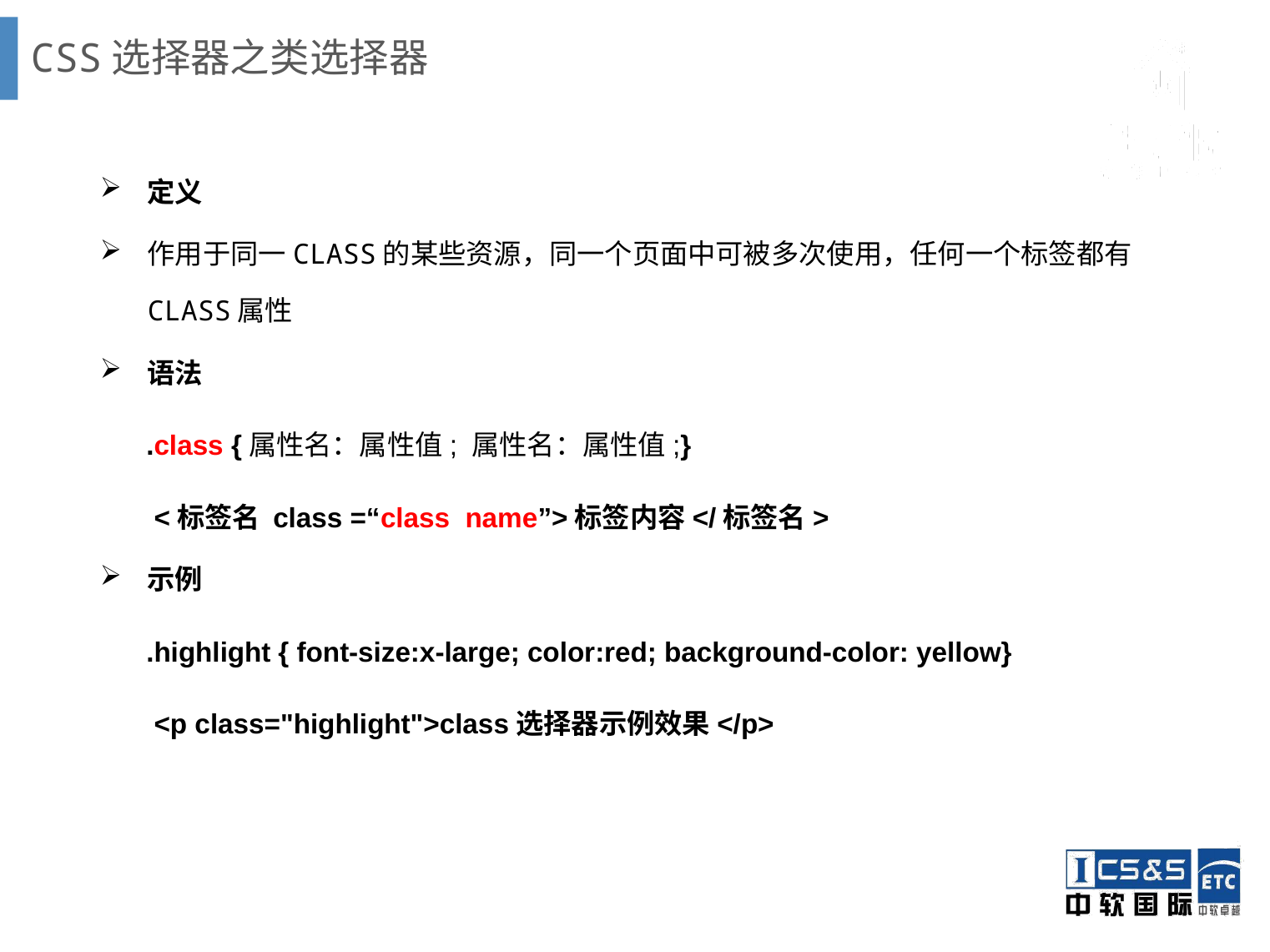

# CSS选择器之类选择器
定义
作用于同一CLASS的某些资源，同一个页面中可被多次使用，任何一个标签都有CLASS属性
语法
      .class {属性名：属性值; 属性名：属性值;}
       <标签名 class =“class  name”>标签内容</标签名>
示例
      .highlight { font-size:x-large; color:red; background-color: yellow}
       <p class="highlight">class选择器示例效果</p>